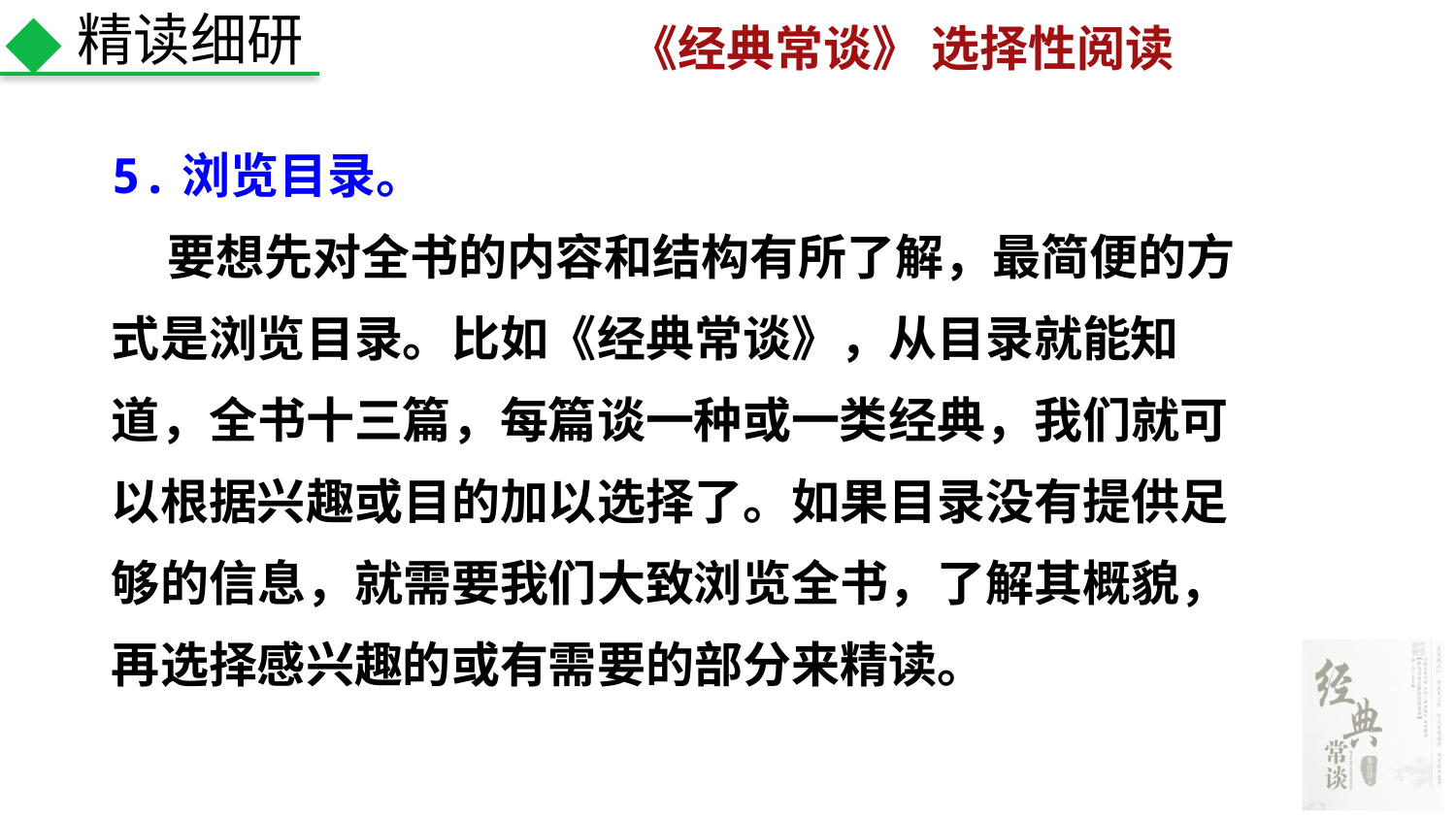

精读细研

5.浏览目录。
    要想先对全书的内容和结构有所了解，最简便的方式是浏览目录。比如《经典常谈》，从目录就能知道，全书十三篇，每篇谈一种或一类经典，我们就可以根据兴趣或目的加以选择了。如果目录没有提供足够的信息，就需要我们大致浏览全书，了解其概貌，再选择感兴趣的或有需要的部分来精读。